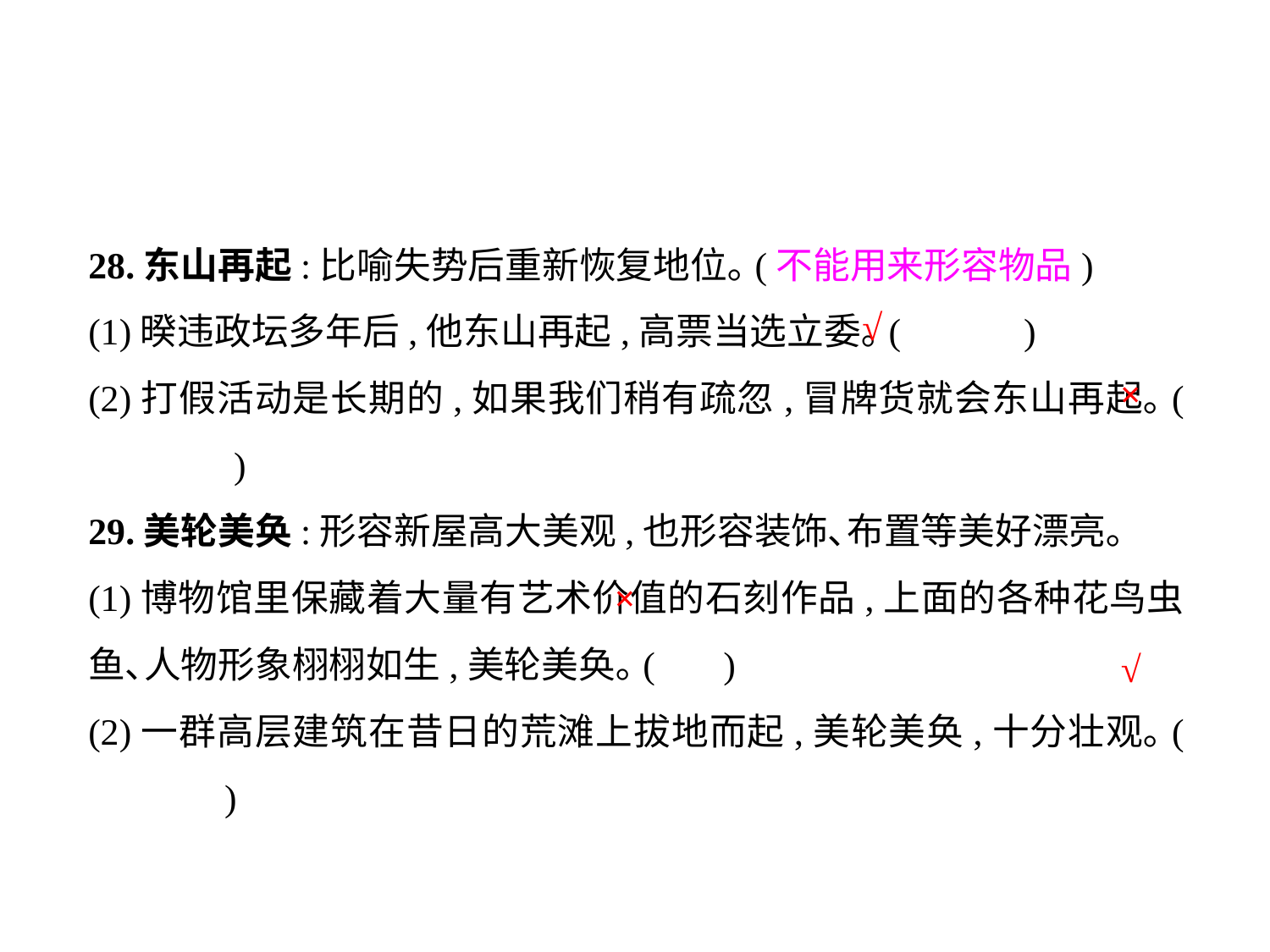

28.东山再起:比喻失势后重新恢复地位｡(不能用来形容物品)
(1)暌违政坛多年后,他东山再起,高票当选立委｡(	     )
(2)打假活动是长期的,如果我们稍有疏忽,冒牌货就会东山再起｡(	  )
29.美轮美奂:形容新屋高大美观,也形容装饰､布置等美好漂亮｡
(1)博物馆里保藏着大量有艺术价值的石刻作品,上面的各种花鸟虫鱼､人物形象栩栩如生,美轮美奂｡(	)
(2)一群高层建筑在昔日的荒滩上拔地而起,美轮美奂,十分壮观｡(	 )
√
×
×
√